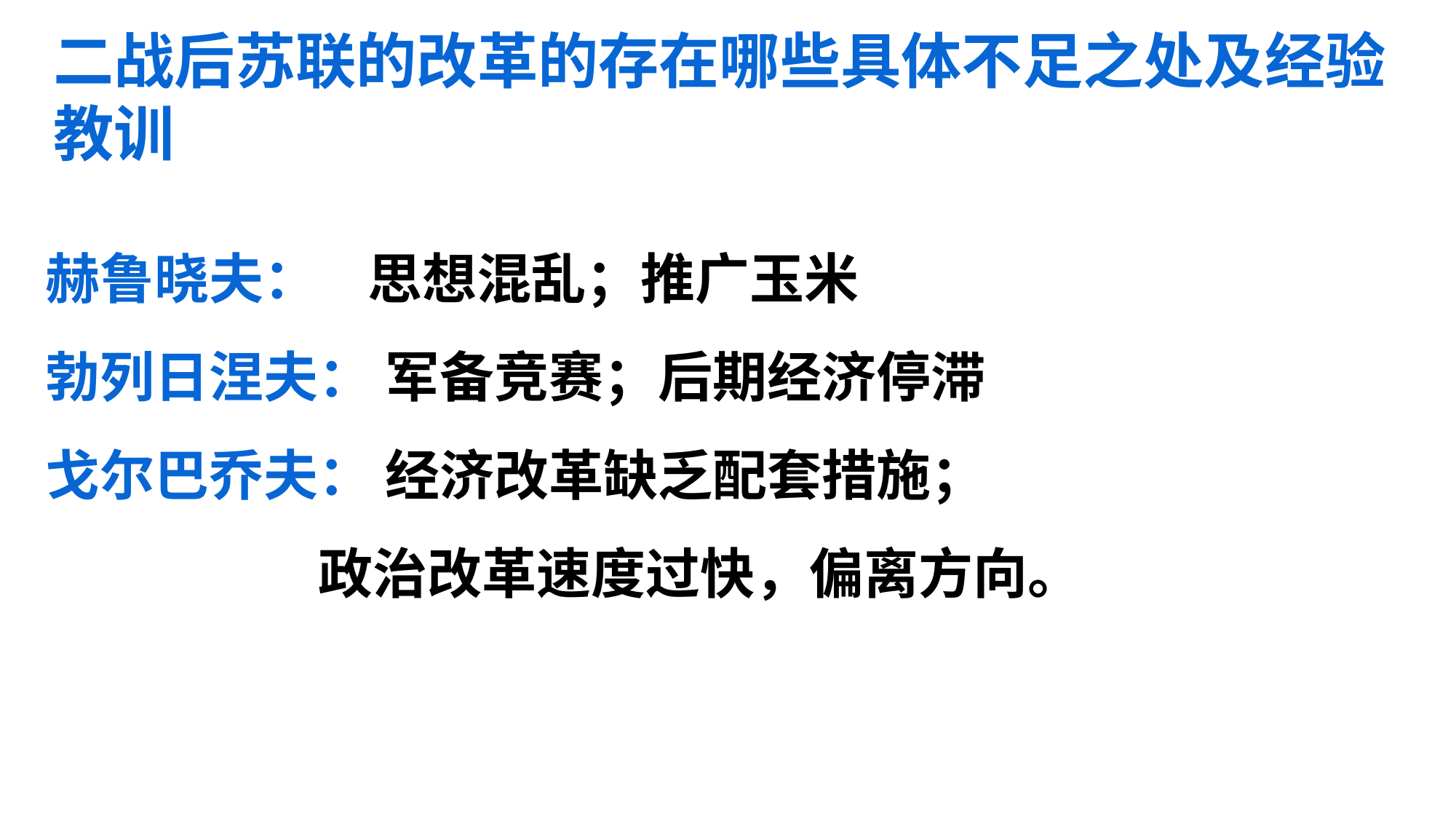

二战后苏联的改革的存在哪些具体不足之处及经验教训
赫鲁晓夫：    思想混乱；推广玉米
勃列日涅夫： 军备竞赛；后期经济停滞
戈尔巴乔夫： 经济改革缺乏配套措施；
                     政治改革速度过快，偏离方向。